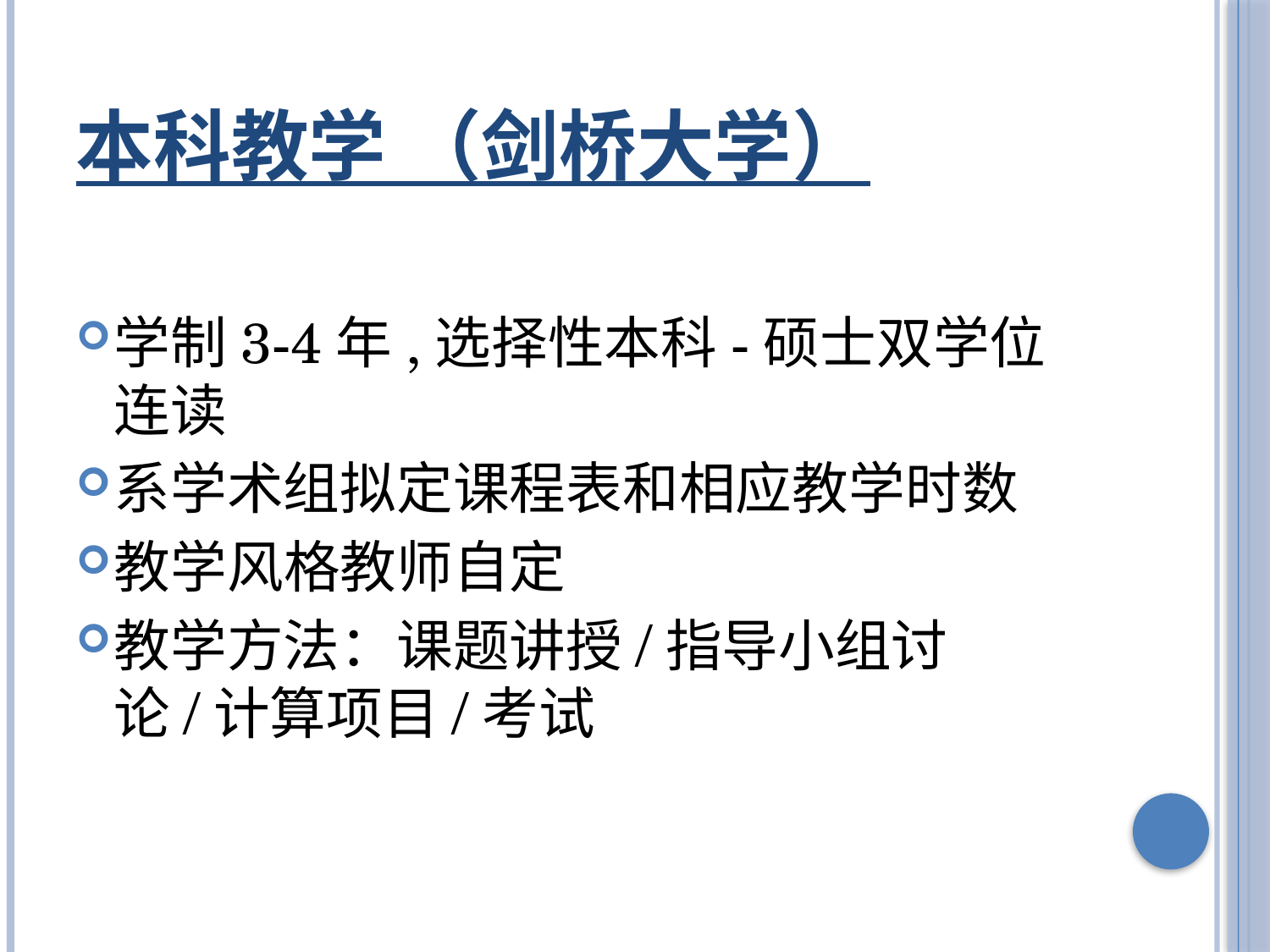

# 本科教学 （剑桥大学）

学制3-4年,选择性本科-硕士双学位连读
系学术组拟定课程表和相应教学时数
教学风格教师自定
教学方法：课题讲授/指导小组讨论/计算项目/考试